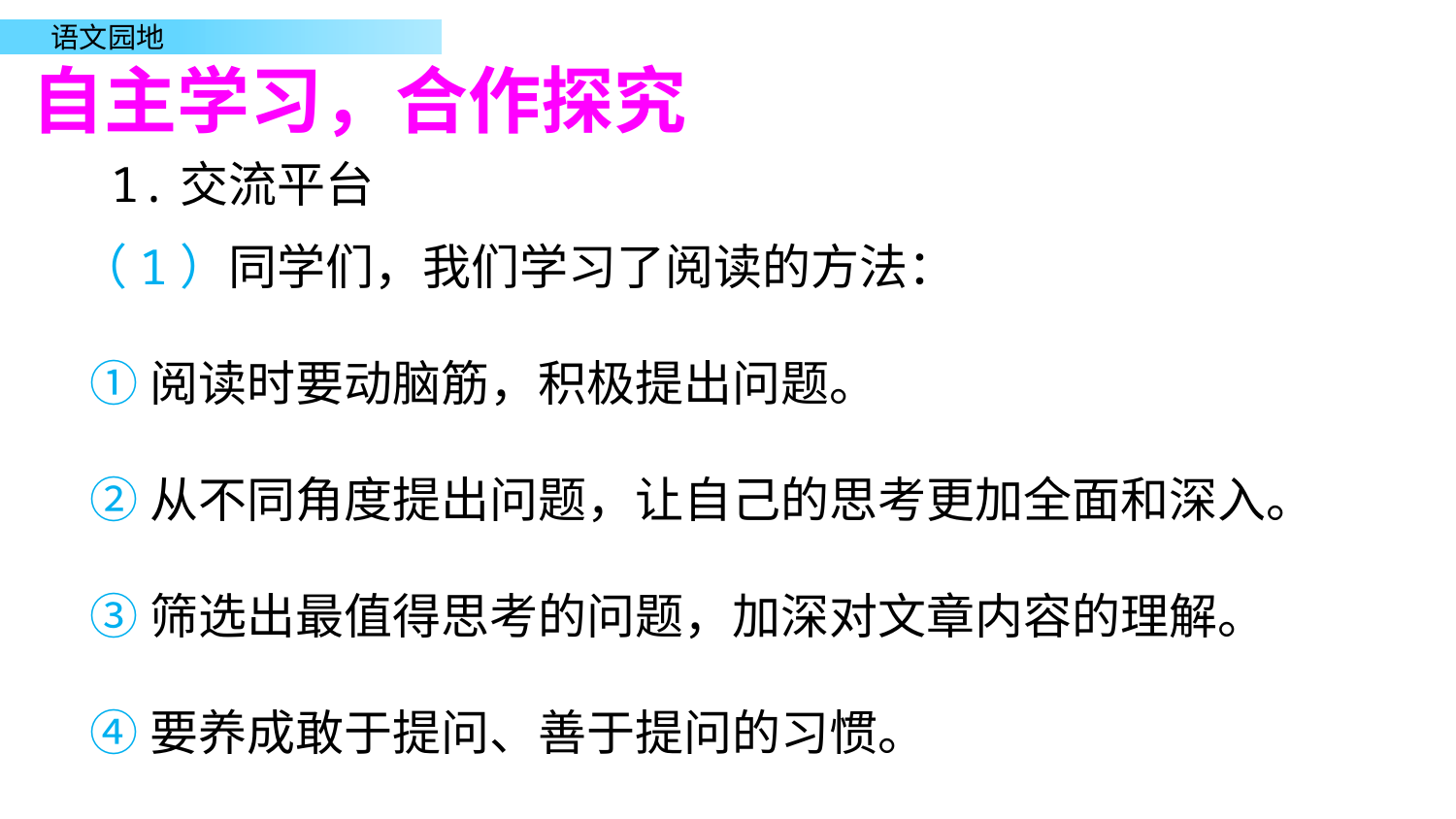

自主学习，合作探究
    1.交流平台

（1）同学们，我们学习了阅读的方法：

 ①阅读时要动脑筋，积极提出问题。

 ②从不同角度提出问题，让自己的思考更加全面和深入。

 ③筛选出最值得思考的问题，加深对文章内容的理解。

 ④要养成敢于提问、善于提问的习惯。